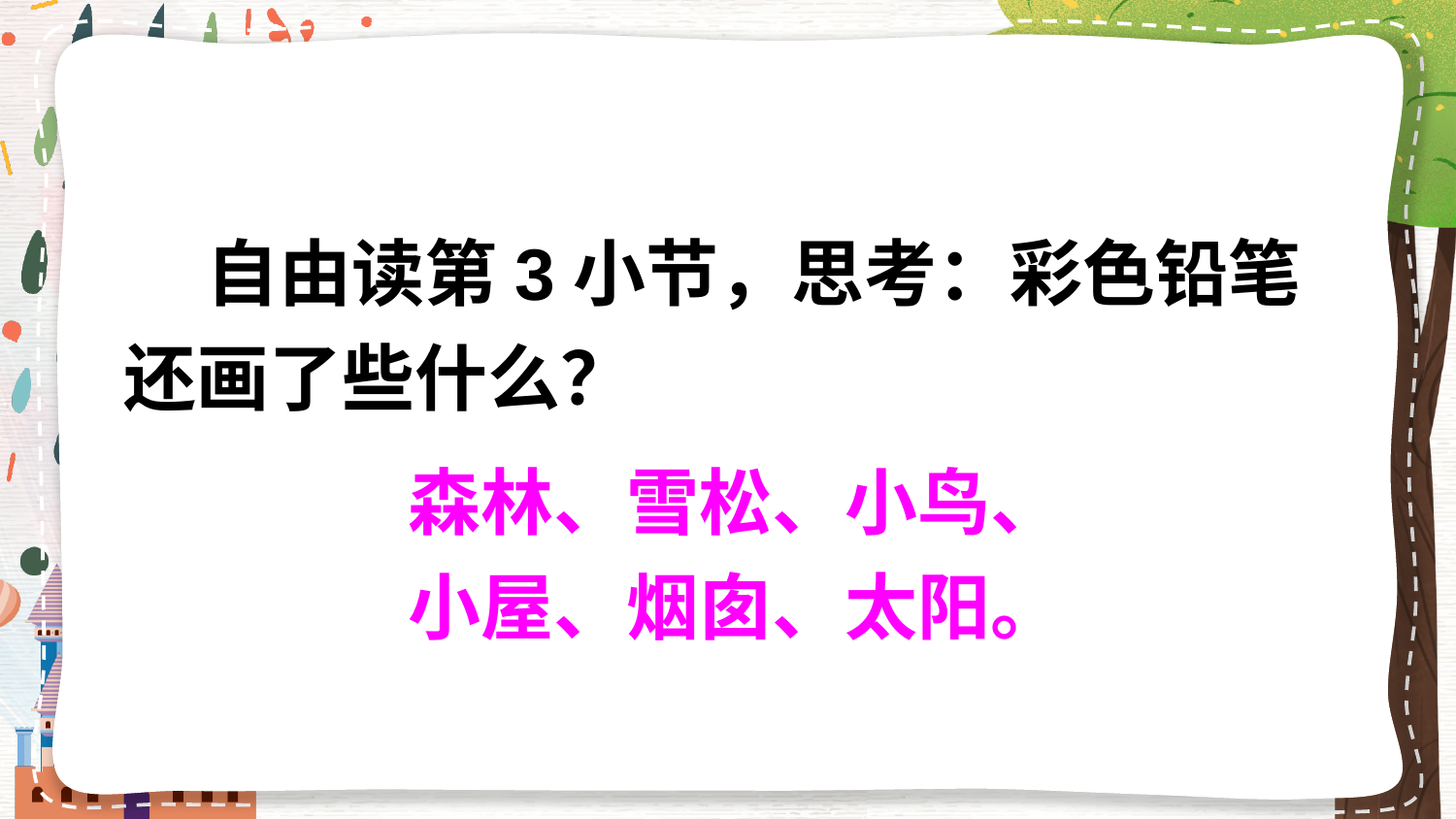

仿写句子
    自由读第3小节，思考：彩色铅笔还画了些什么？
森林、雪松、小鸟、小屋、烟囱、太阳。